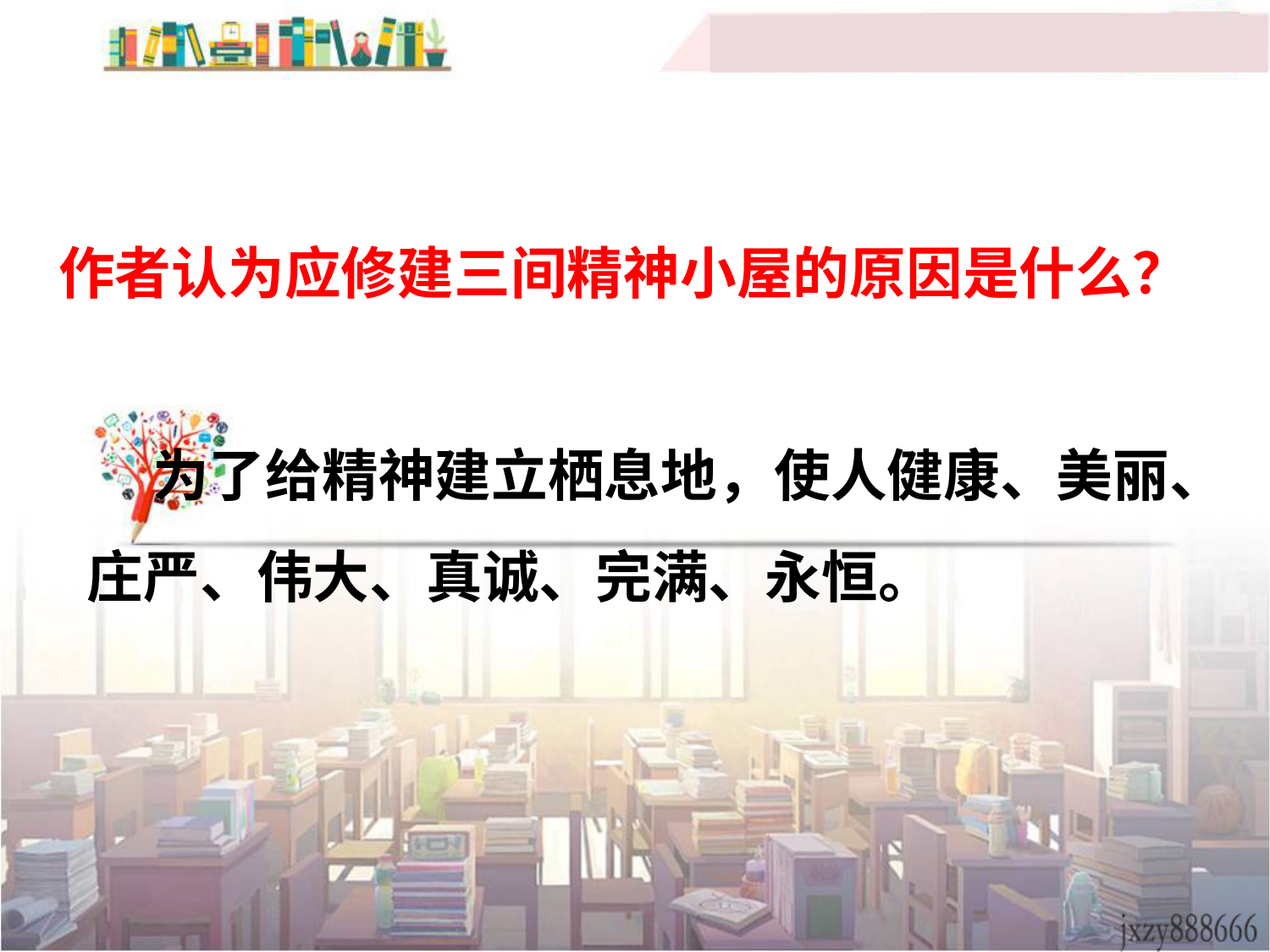

作者认为应修建三间精神小屋的原因是什么？
    为了给精神建立栖息地，使人健康、美丽、庄严、伟大、真诚、完满、永恒。